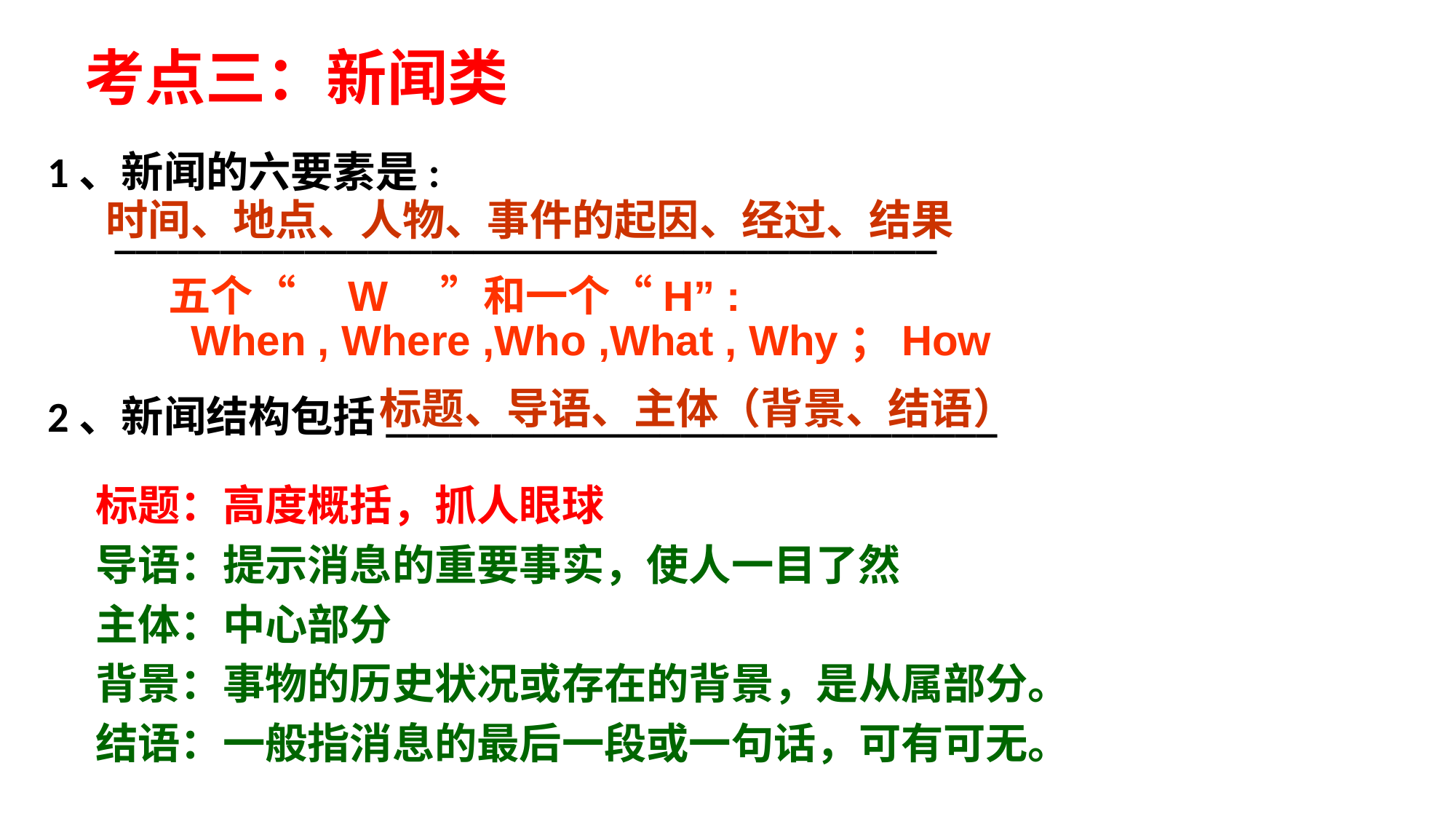

考点三：新闻类
1、新闻的六要素是:
       _______________________________________

2、新闻结构包括_____________________________

时间、地点、人物、事件的起因、经过、结果
    五个“　W　”和一个“H” :
      When , Where ,Who ,What , Why；How
标题、导语、主体（背景、结语）
标题：高度概括，抓人眼球
导语：提示消息的重要事实，使人一目了然
主体：中心部分
背景：事物的历史状况或存在的背景，是从属部分。
结语：一般指消息的最后一段或一句话，可有可无。